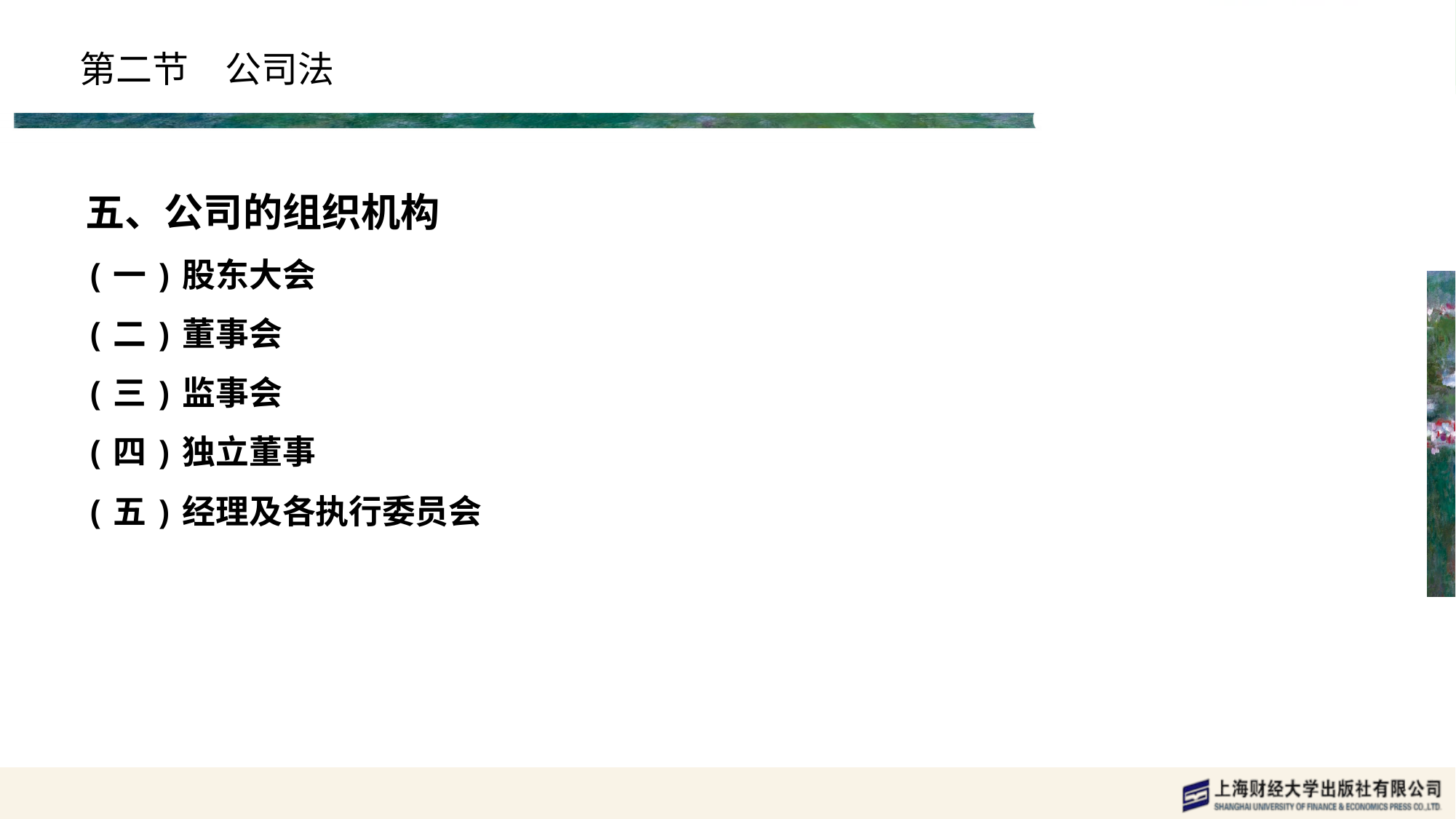

# 第二节　公司法
五、公司的组织机构
(一)股东大会
(二)董事会
(三)监事会
(四)独立董事
(五)经理及各执行委员会